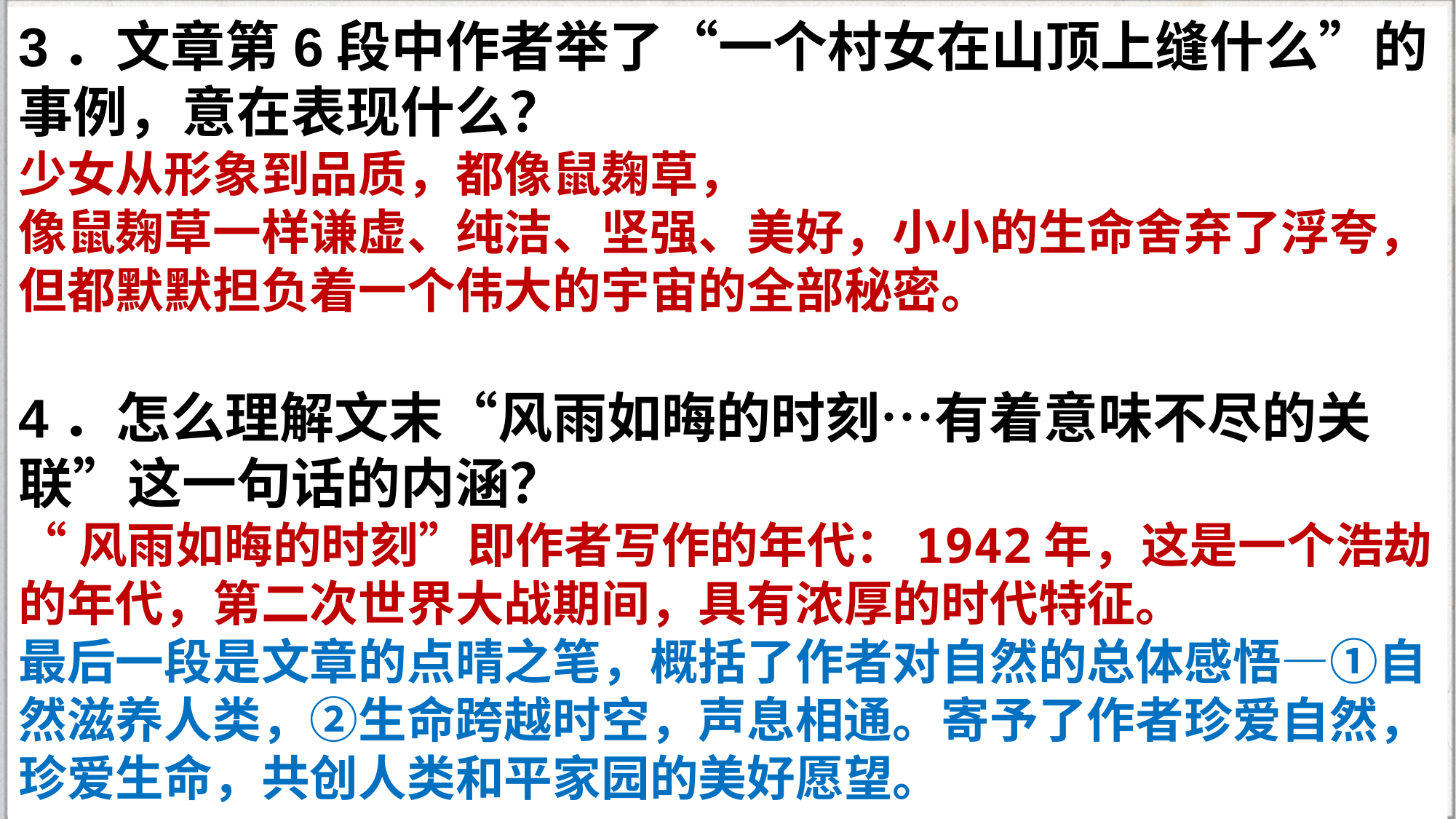

3．文章第6段中作者举了“一个村女在山顶上缝什么”的事例，意在表现什么？
少女从形象到品质，都像鼠麹草，
像鼠麹草一样谦虚、纯洁、坚强、美好，小小的生命舍弃了浮夸，
但都默默担负着一个伟大的宇宙的全部秘密。

4．怎么理解文末“风雨如晦的时刻…有着意味不尽的关联”这一句话的内涵？
“风雨如晦的时刻”即作者写作的年代：1942年，这是一个浩劫的年代，第二次世界大战期间，具有浓厚的时代特征。
最后一段是文章的点晴之笔，概括了作者对自然的总体感悟—①自然滋养人类，②生命跨越时空，声息相通。寄予了作者珍爱自然，珍爱生命，共创人类和平家园的美好愿望。